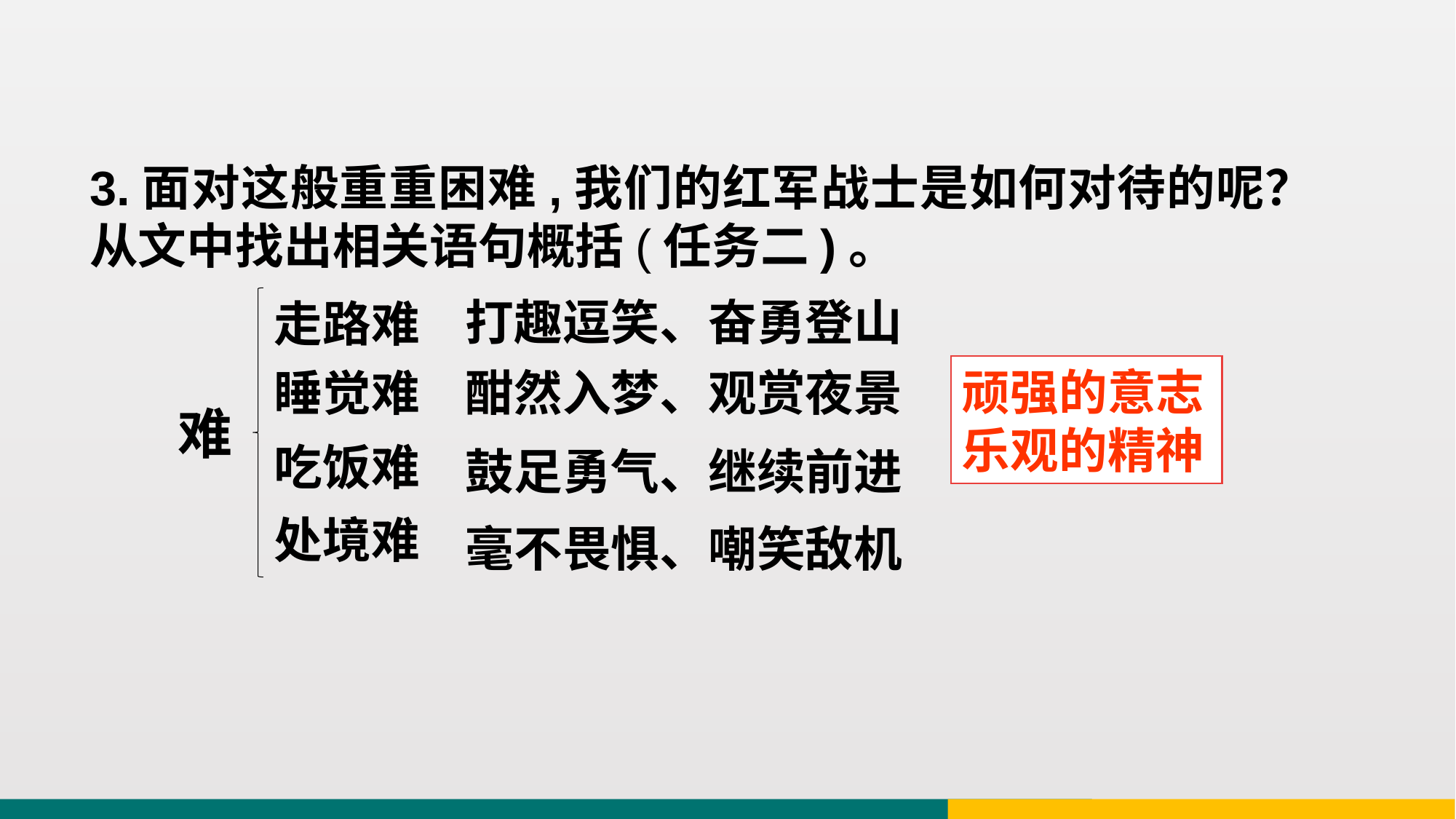

3.面对这般重重困难,我们的红军战士是如何对待的呢？从文中找出相关语句概括(任务二)。
打趣逗笑、奋勇登山

走路难
顽强的意志
乐观的精神
睡觉难
酣然入梦、观赏夜景
难
吃饭难
鼓足勇气、继续前进
处境难
毫不畏惧、嘲笑敌机